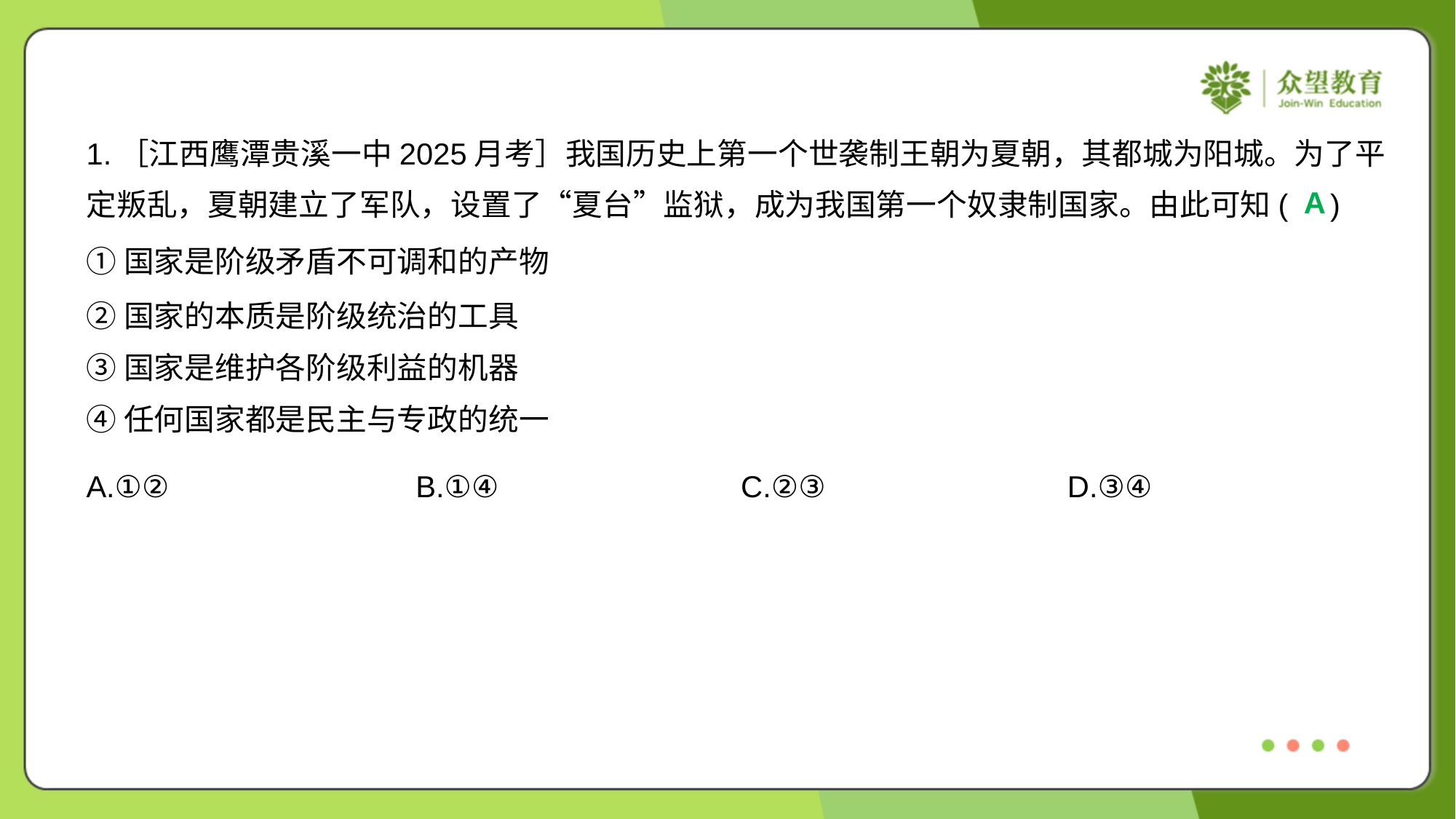

1.［江西鹰潭贵溪一中2025月考］我国历史上第一个世袭制王朝为夏朝，其都城为阳城。为了平
定叛乱，夏朝建立了军队，设置了“夏台”监狱，成为我国第一个奴隶制国家。由此可知(     )
A
①国家是阶级矛盾不可调和的产物
②国家的本质是阶级统治的工具
③国家是维护各阶级利益的机器
④任何国家都是民主与专政的统一
A.①②	B.①④	C.②③	D.③④